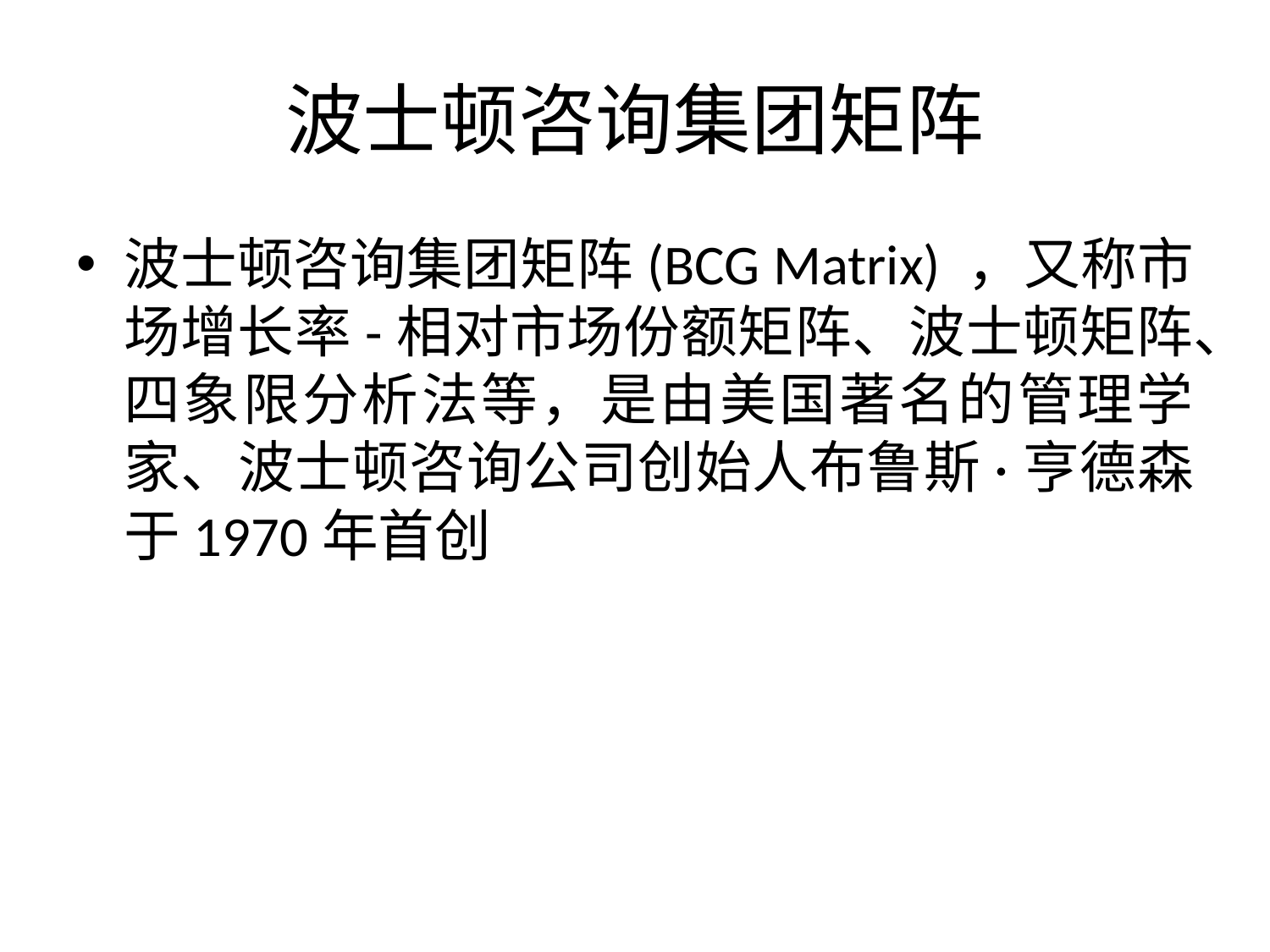

# 波士顿咨询集团矩阵
波士顿咨询集团矩阵(BCG Matrix) ，又称市场增长率-相对市场份额矩阵、波士顿矩阵、四象限分析法等，是由美国著名的管理学家、波士顿咨询公司创始人布鲁斯·亨德森于1970年首创